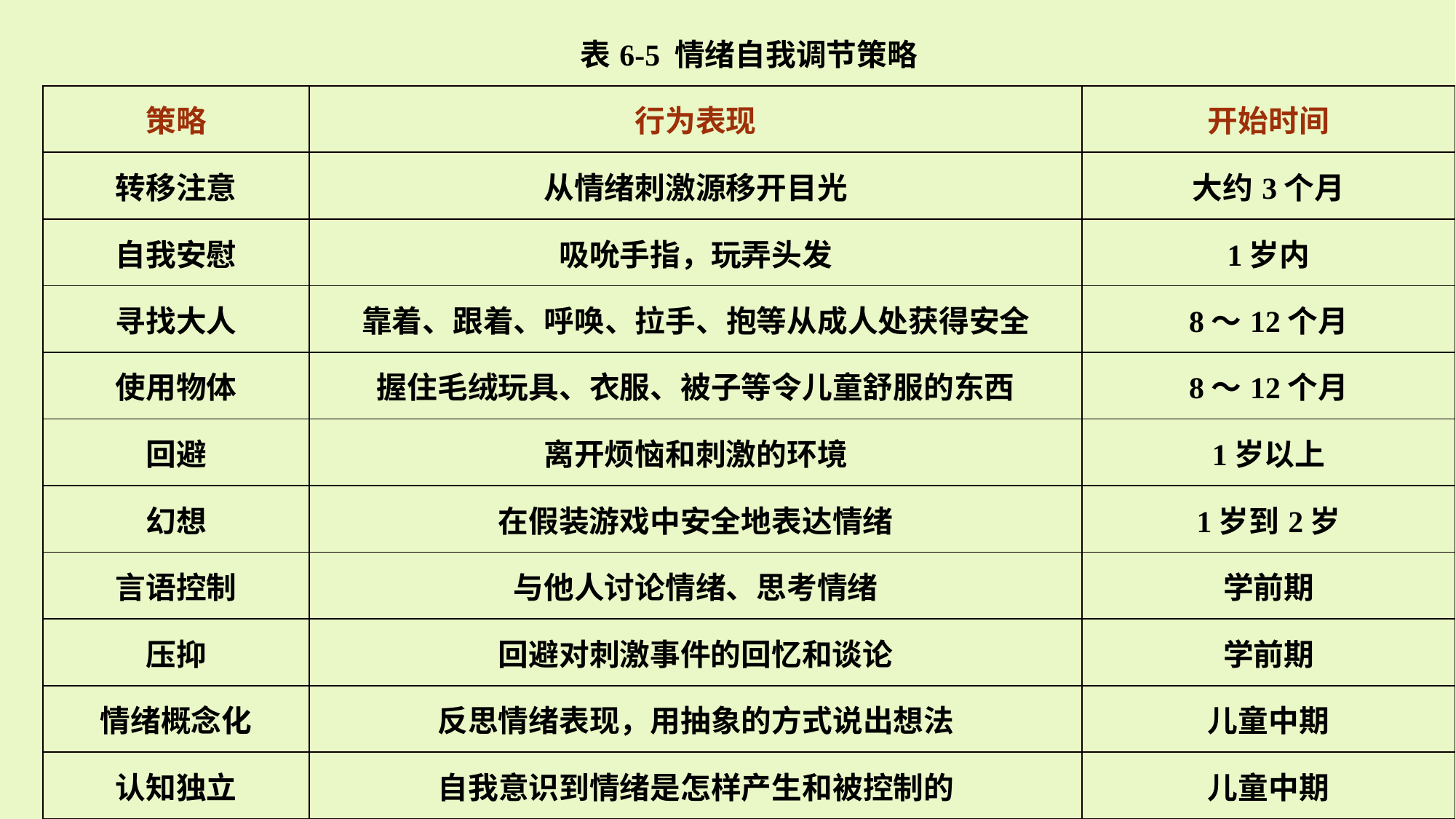

| 表6-5 情绪自我调节策略 |  |  |
| --- | --- | --- |
| 策略 | 行为表现 | 开始时间 |
| 转移注意 | 从情绪刺激源移开目光 | 大约3个月 |
| 自我安慰 | 吸吮手指，玩弄头发 | 1岁内 |
| 寻找大人 | 靠着、跟着、呼唤、拉手、抱等从成人处获得安全 | 8～12个月 |
| 使用物体 | 握住毛绒玩具、衣服、被子等令儿童舒服的东西 | 8～12个月 |
| 回避 | 离开烦恼和刺激的环境 | 1岁以上 |
| 幻想 | 在假装游戏中安全地表达情绪 | 1岁到2岁 |
| 言语控制 | 与他人讨论情绪、思考情绪 | 学前期 |
| 压抑 | 回避对刺激事件的回忆和谈论 | 学前期 |
| 情绪概念化 | 反思情绪表现，用抽象的方式说出想法 | 儿童中期 |
| 认知独立 | 自我意识到情绪是怎样产生和被控制的 | 儿童中期 |